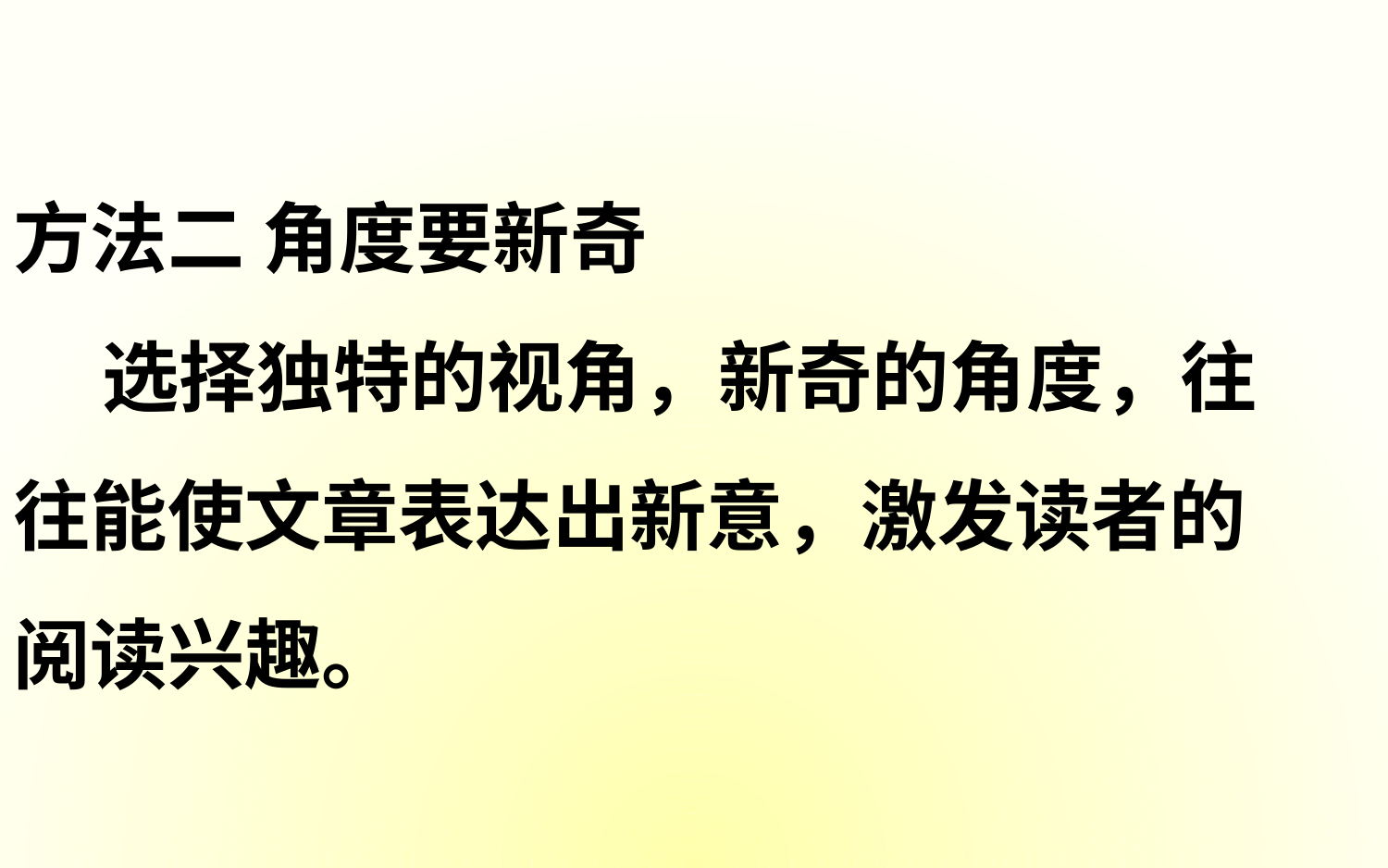

方法二 角度要新奇
    选择独特的视角，新奇的角度，往往能使文章表达出新意，激发读者的阅读兴趣。